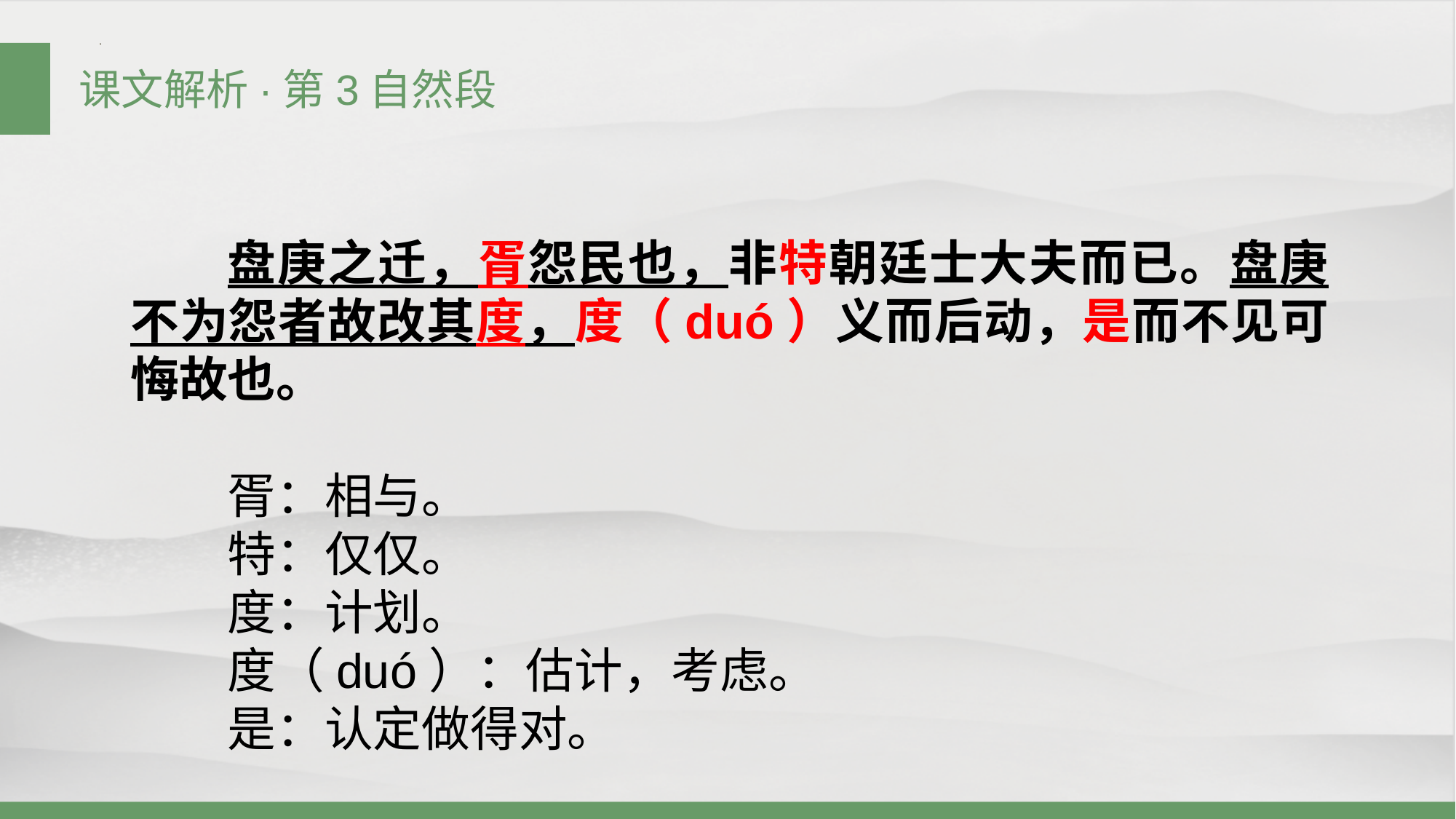

课文解析·第3自然段

盘庚之迁，胥怨民也，非特朝廷士大夫而已。盘庚不为怨者故改其度，度（duó）义而后动，是而不见可悔故也。

胥：相与。
特：仅仅。
度：计划。
度（duó）：估计，考虑。
是：认定做得对。